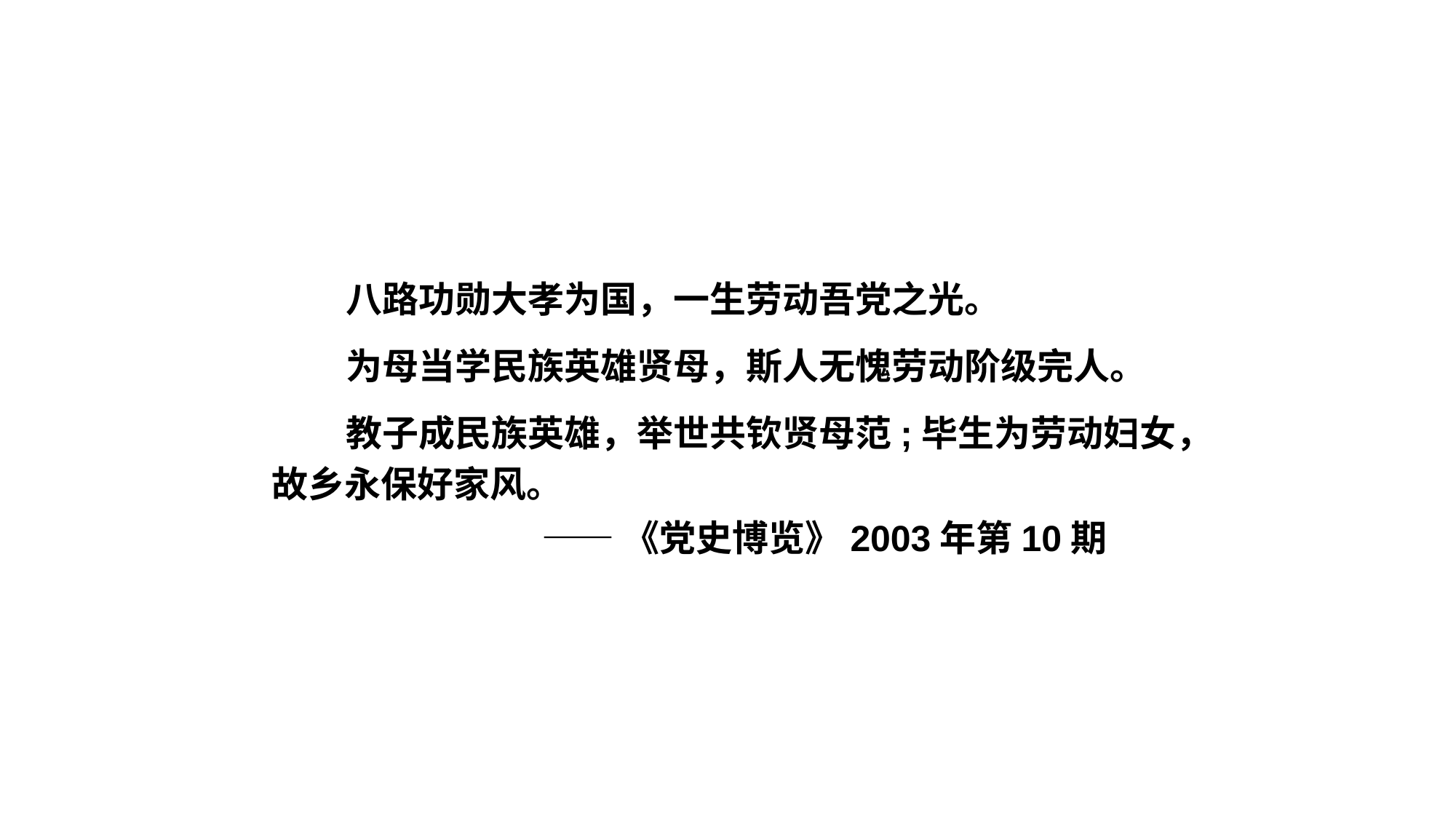

八路功勋大孝为国，一生劳动吾党之光。
        为母当学民族英雄贤母，斯人无愧劳动阶级完人。
        教子成民族英雄，举世共钦贤母范;毕生为劳动妇女，故乡永保好家风。
                                 ——《党史博览》2003年第10期